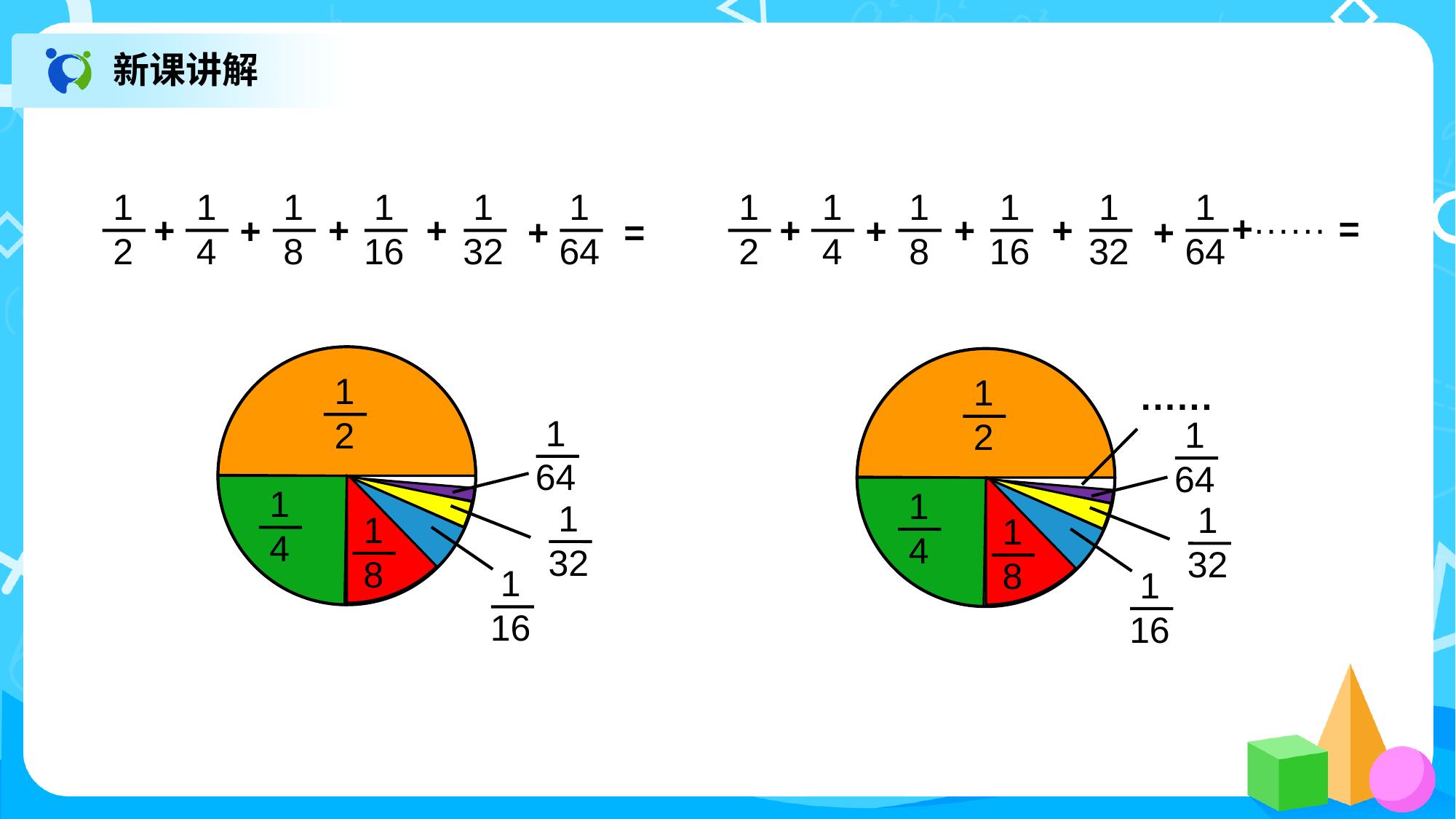

新课讲解
1
2

1
4

+
1
8

 1
16

 1
32

 1
64

+
+
+
+
=
1
2

1
4

+
1
8

 1
16

 1
32

 1
64

+
+
+
+
+······
=

1
2

1
4

1
8

 1
16

 1
32

1
2

1
4

1
8

 1
16

 1
32

 1
64

······
 1
64